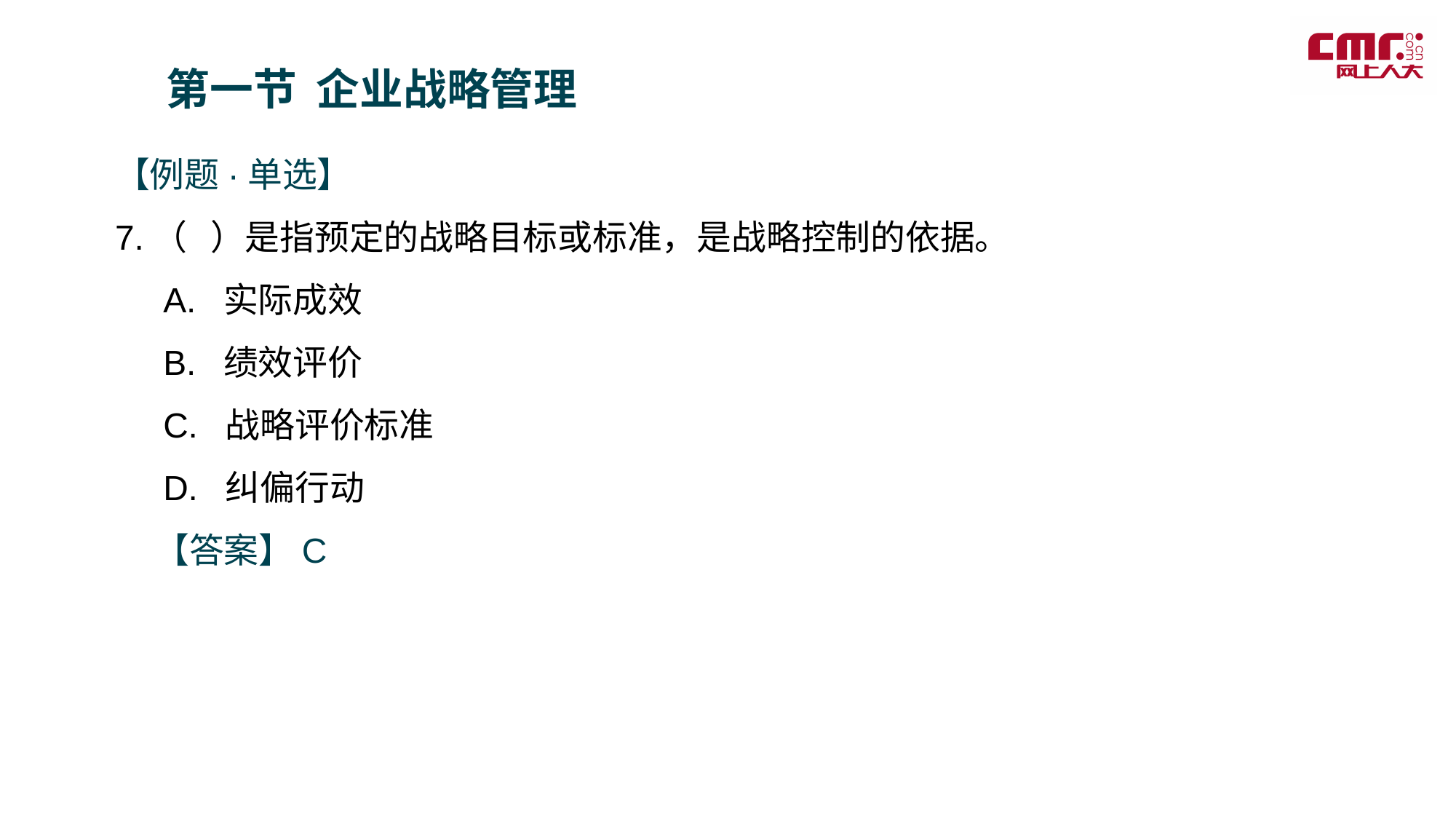

第一节  企业战略管理
【例题·单选】
7.（   ）是指预定的战略目标或标准，是战略控制的依据。
     A.  实际成效
     B.  绩效评价
     C.  战略评价标准
     D.  纠偏行动
    【答案】C